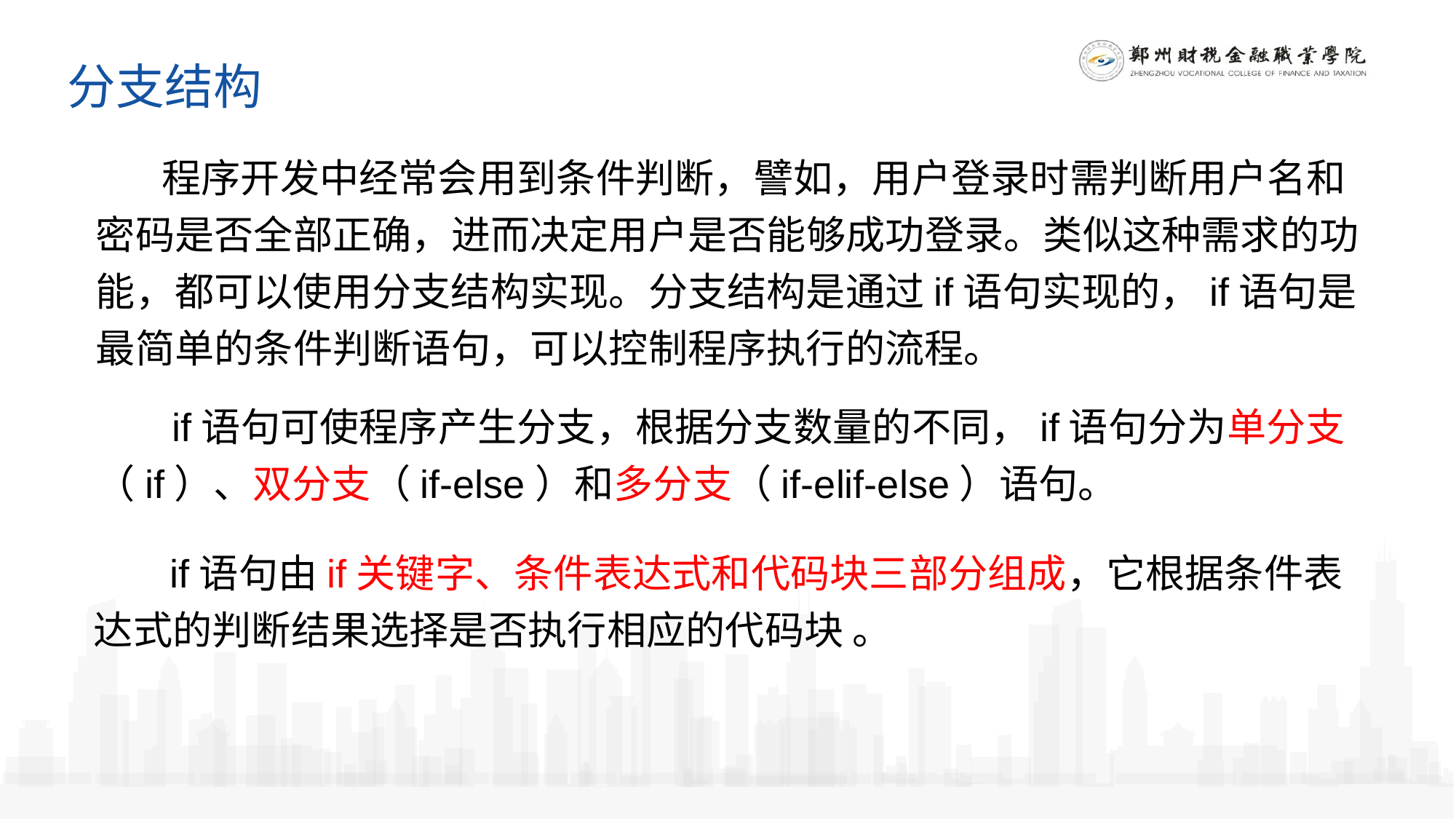

分支结构
       程序开发中经常会用到条件判断，譬如，用户登录时需判断用户名和密码是否全部正确，进而决定用户是否能够成功登录。类似这种需求的功能，都可以使用分支结构实现。分支结构是通过if语句实现的，if语句是最简单的条件判断语句，可以控制程序执行的流程。

       if语句可使程序产生分支，根据分支数量的不同，if语句分为单分支（if）、双分支（if-else）和多分支（if-elif-else）语句。

       if语句由if关键字、条件表达式和代码块三部分组成，它根据条件表达式的判断结果选择是否执行相应的代码块 。